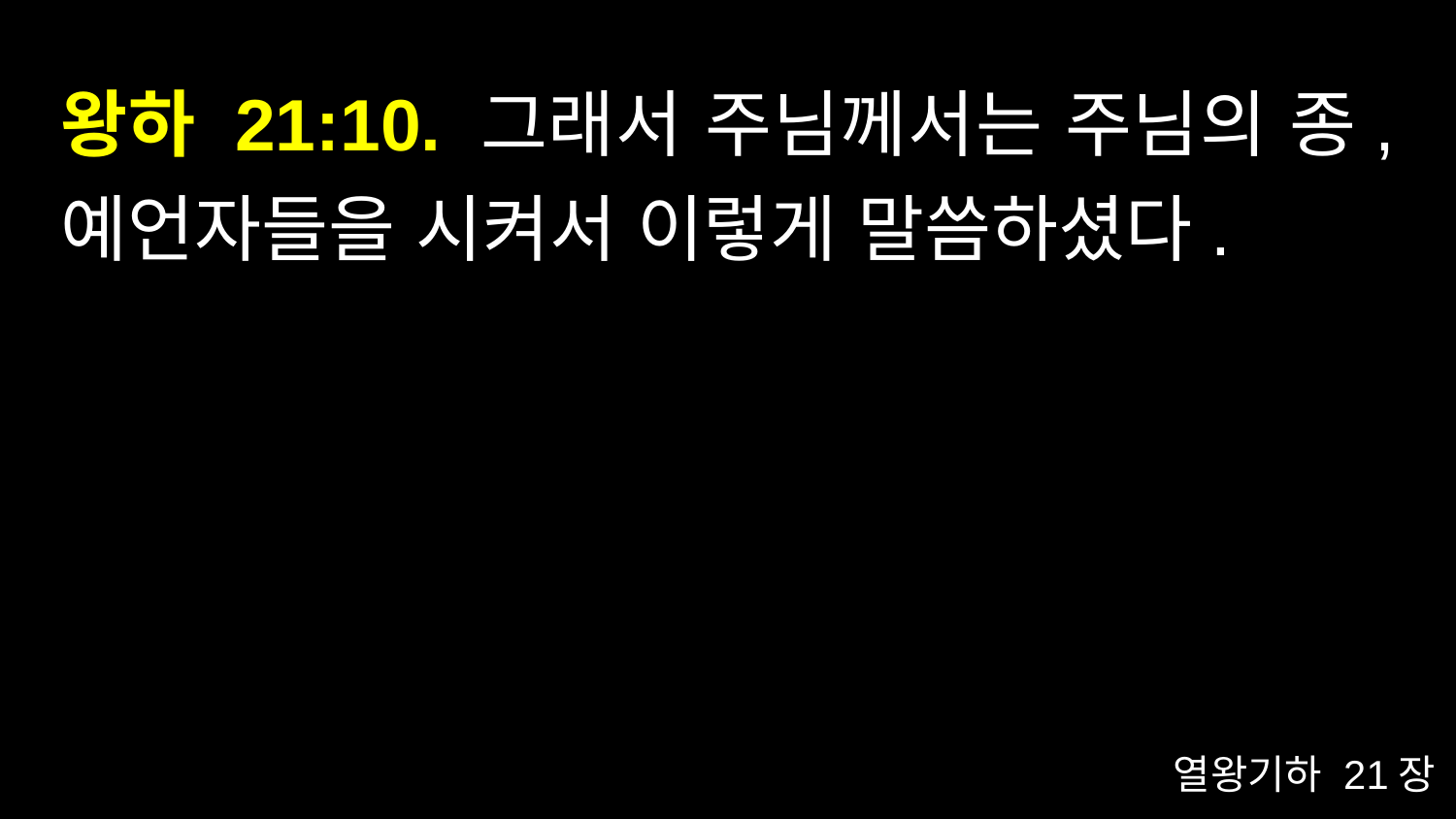

# 왕하 21:10. 그래서 주님께서는 주님의 종, 예언자들을 시켜서 이렇게 말씀하셨다.
열왕기하 21장